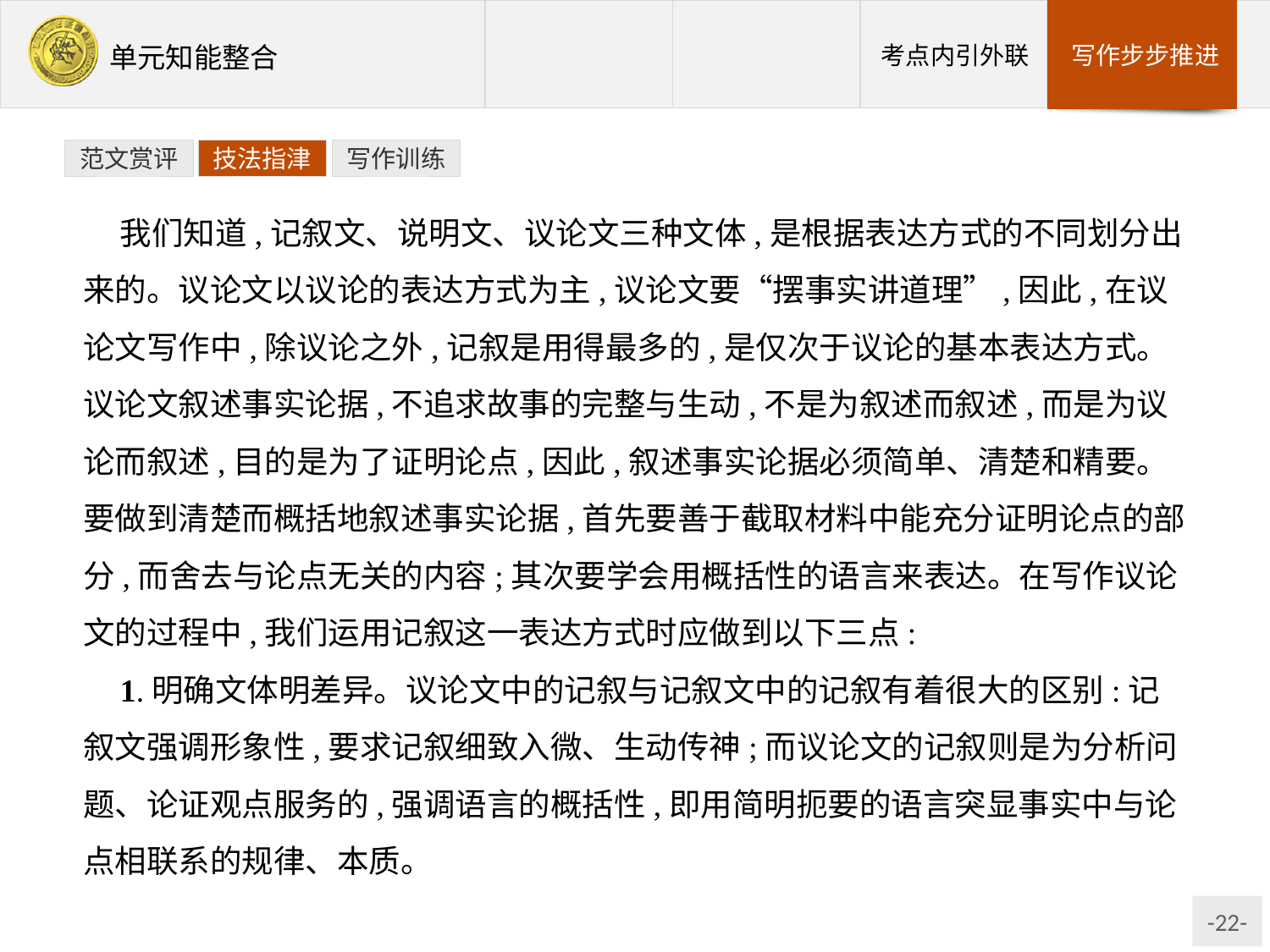

范文赏评
技法指津
写作训练
我们知道,记叙文、说明文、议论文三种文体,是根据表达方式的不同划分出来的。议论文以议论的表达方式为主,议论文要“摆事实讲道理”,因此,在议论文写作中,除议论之外,记叙是用得最多的,是仅次于议论的基本表达方式。议论文叙述事实论据,不追求故事的完整与生动,不是为叙述而叙述,而是为议论而叙述,目的是为了证明论点,因此,叙述事实论据必须简单、清楚和精要。要做到清楚而概括地叙述事实论据,首先要善于截取材料中能充分证明论点的部分,而舍去与论点无关的内容;其次要学会用概括性的语言来表达。在写作议论文的过程中,我们运用记叙这一表达方式时应做到以下三点:
1.明确文体明差异。议论文中的记叙与记叙文中的记叙有着很大的区别:记叙文强调形象性,要求记叙细致入微、生动传神;而议论文的记叙则是为分析问题、论证观点服务的,强调语言的概括性,即用简明扼要的语言突显事实中与论点相联系的规律、本质。